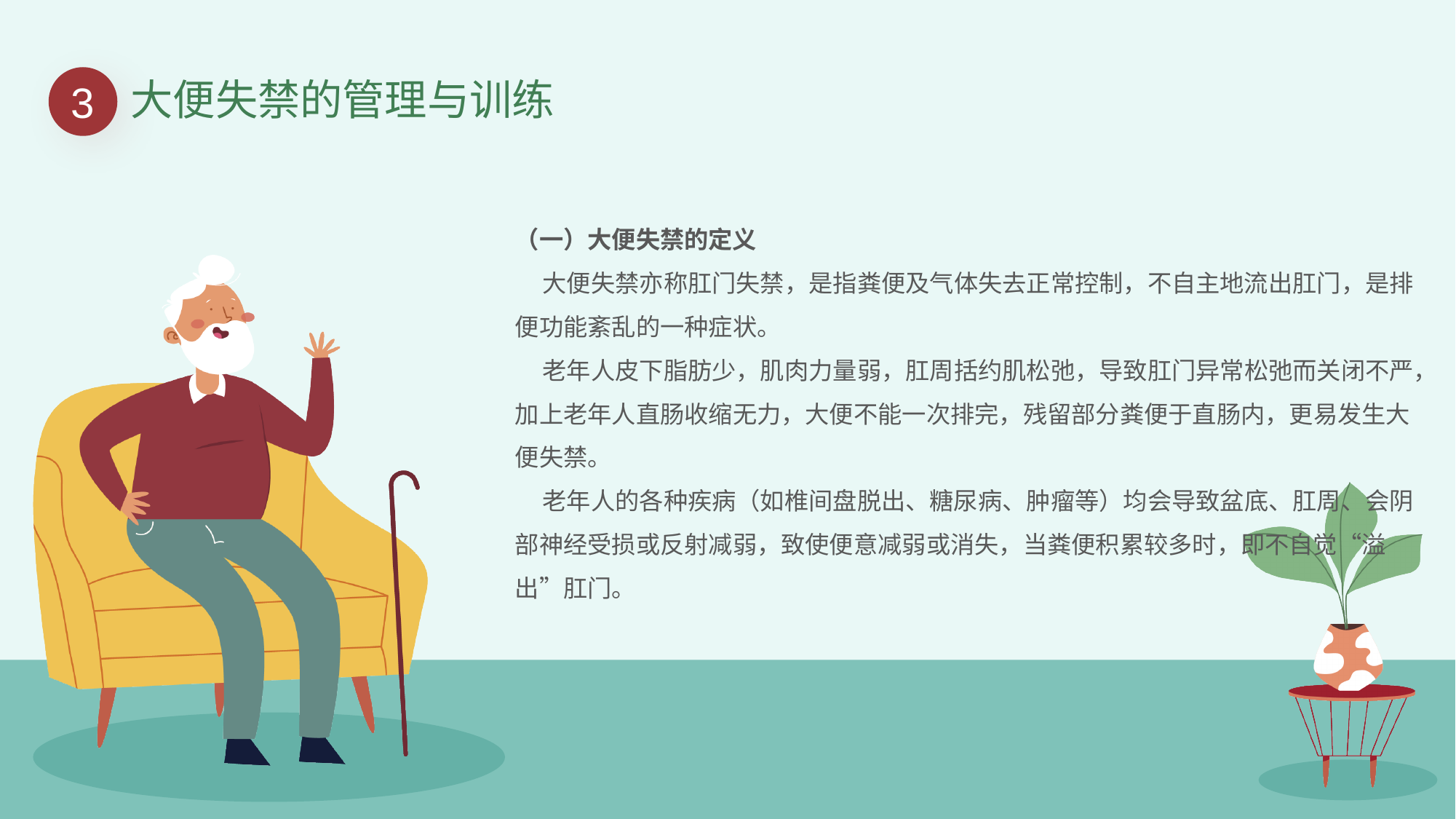

3
大便失禁的管理与训练
（一）大便失禁的定义
    大便失禁亦称肛门失禁，是指粪便及气体失去正常控制，不自主地流出肛门，是排便功能紊乱的一种症状。
    老年人皮下脂肪少，肌肉力量弱，肛周括约肌松弛，导致肛门异常松弛而关闭不严，加上老年人直肠收缩无力，大便不能一次排完，残留部分粪便于直肠内，更易发生大便失禁。
    老年人的各种疾病（如椎间盘脱出、糖尿病、肿瘤等）均会导致盆底、肛周、会阴部神经受损或反射减弱，致使便意减弱或消失，当粪便积累较多时，即不自觉“溢出”肛门。